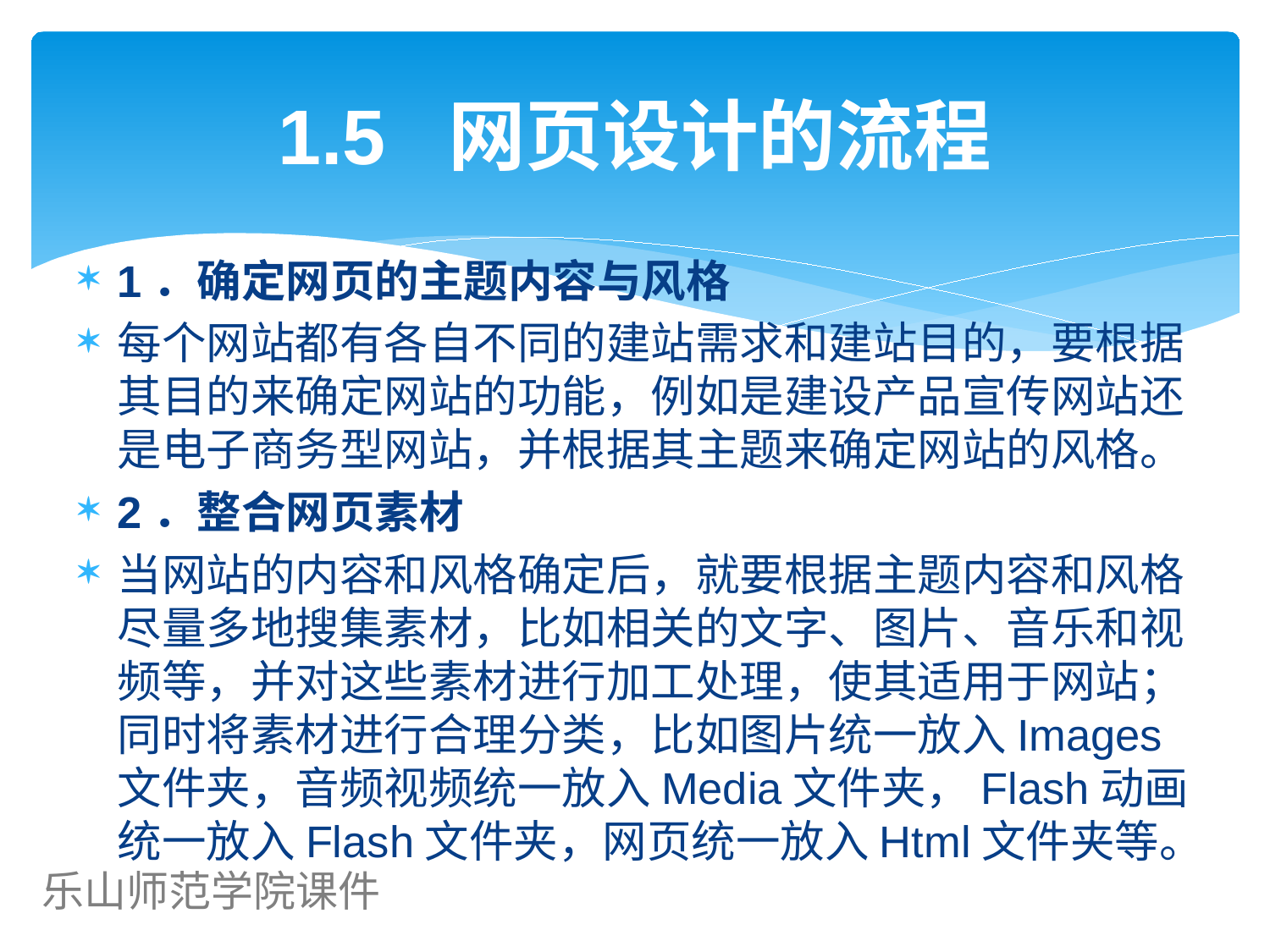

# 1.5  网页设计的流程
1．确定网页的主题内容与风格
每个网站都有各自不同的建站需求和建站目的，要根据其目的来确定网站的功能，例如是建设产品宣传网站还是电子商务型网站，并根据其主题来确定网站的风格。
2．整合网页素材
当网站的内容和风格确定后，就要根据主题内容和风格尽量多地搜集素材，比如相关的文字、图片、音乐和视频等，并对这些素材进行加工处理，使其适用于网站；同时将素材进行合理分类，比如图片统一放入Images文件夹，音频视频统一放入Media文件夹，Flash动画统一放入Flash文件夹，网页统一放入Html文件夹等。